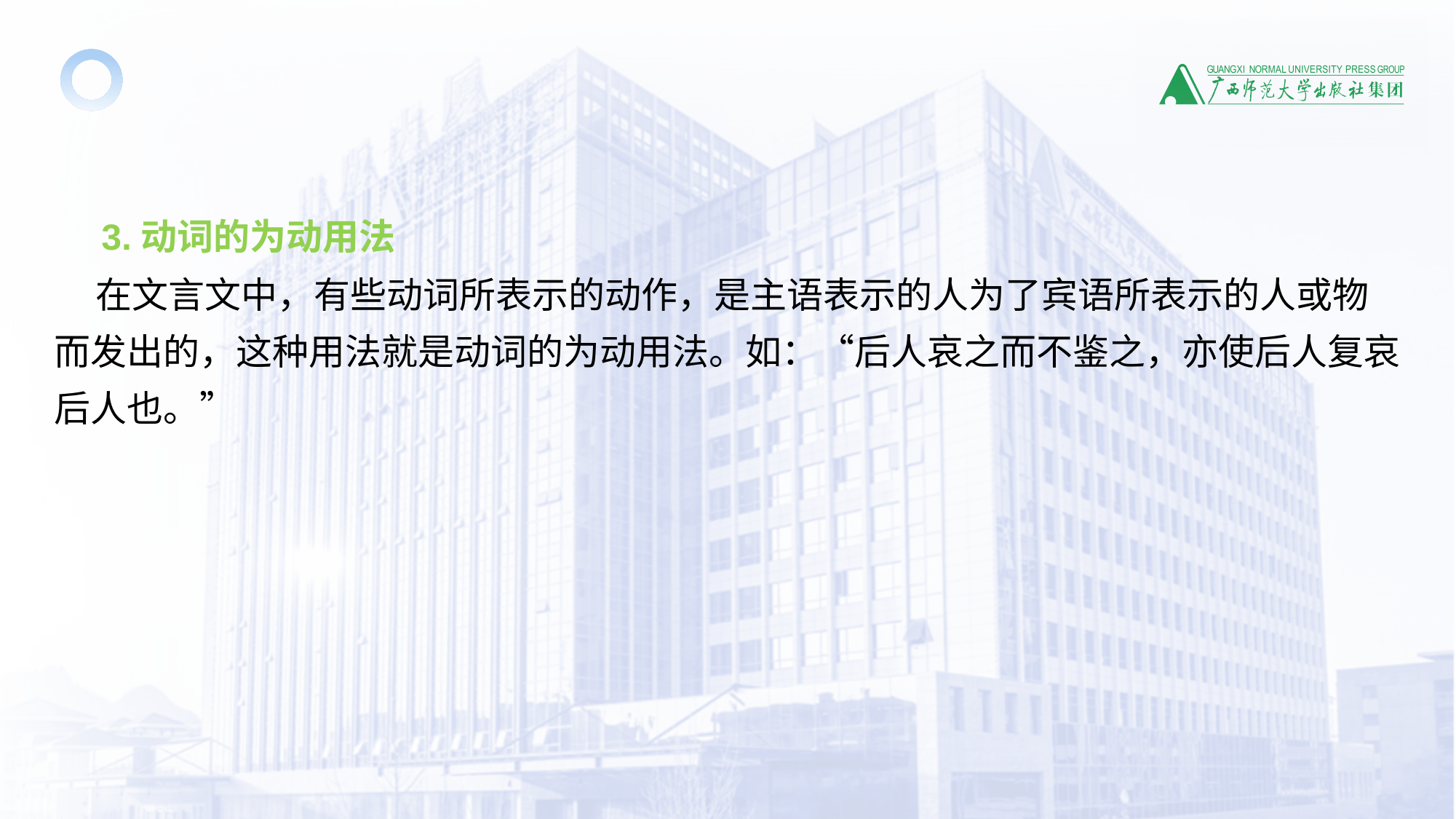

3.动词的为动用法
    在文言文中，有些动词所表示的动作，是主语表示的人为了宾语所表示的人或物而发出的，这种用法就是动词的为动用法。如：“后人哀之而不鉴之，亦使后人复哀后人也。”